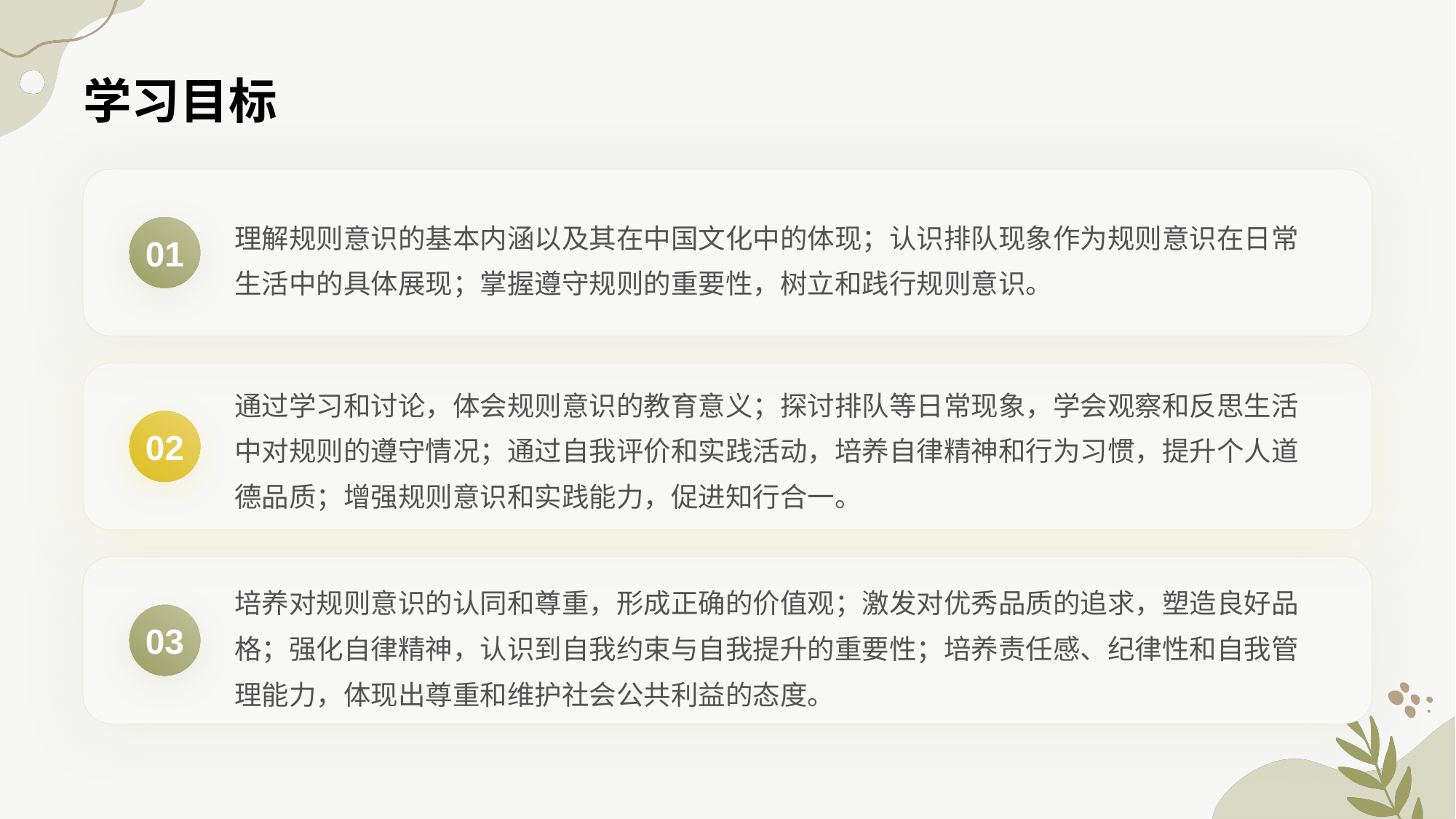

学习目标

理解规则意识的基本内涵以及其在中国文化中的体现；认识排队现象作为规则意识在日常生活中的具体展现；掌握遵守规则的重要性，树立和践行规则意识。
01
通过学习和讨论，体会规则意识的教育意义；探讨排队等日常现象，学会观察和反思生活中对规则的遵守情况；通过自我评价和实践活动，培养自律精神和行为习惯，提升个人道德品质；增强规则意识和实践能力，促进知行合一。

02
培养对规则意识的认同和尊重，形成正确的价值观；激发对优秀品质的追求，塑造良好品格；强化自律精神，认识到自我约束与自我提升的重要性；培养责任感、纪律性和自我管理能力，体现出尊重和维护社会公共利益的态度。

03